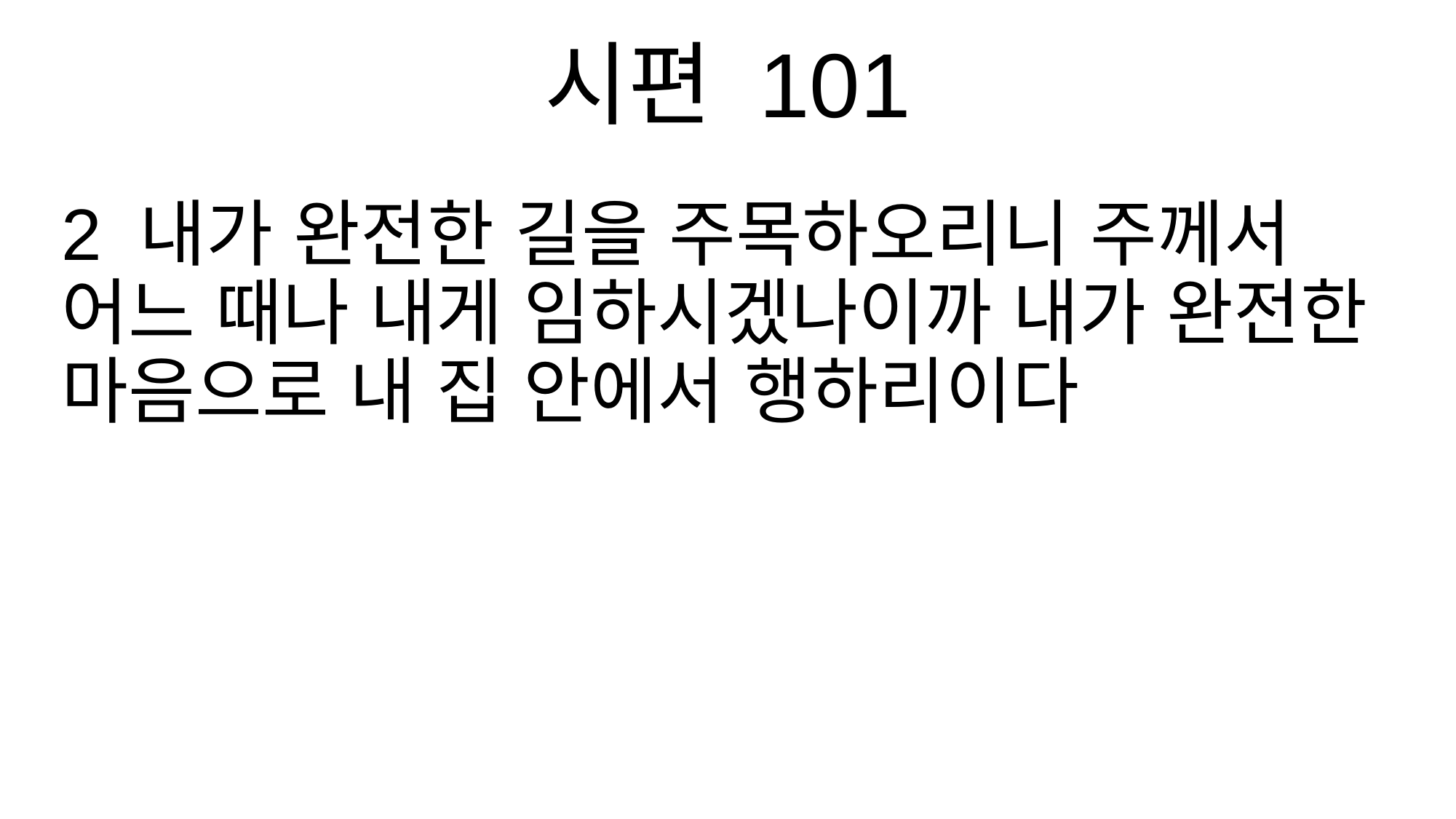

시편 101
2 내가 완전한 길을 주목하오리니 주께서 어느 때나 내게 임하시겠나이까 내가 완전한 마음으로 내 집 안에서 행하리이다